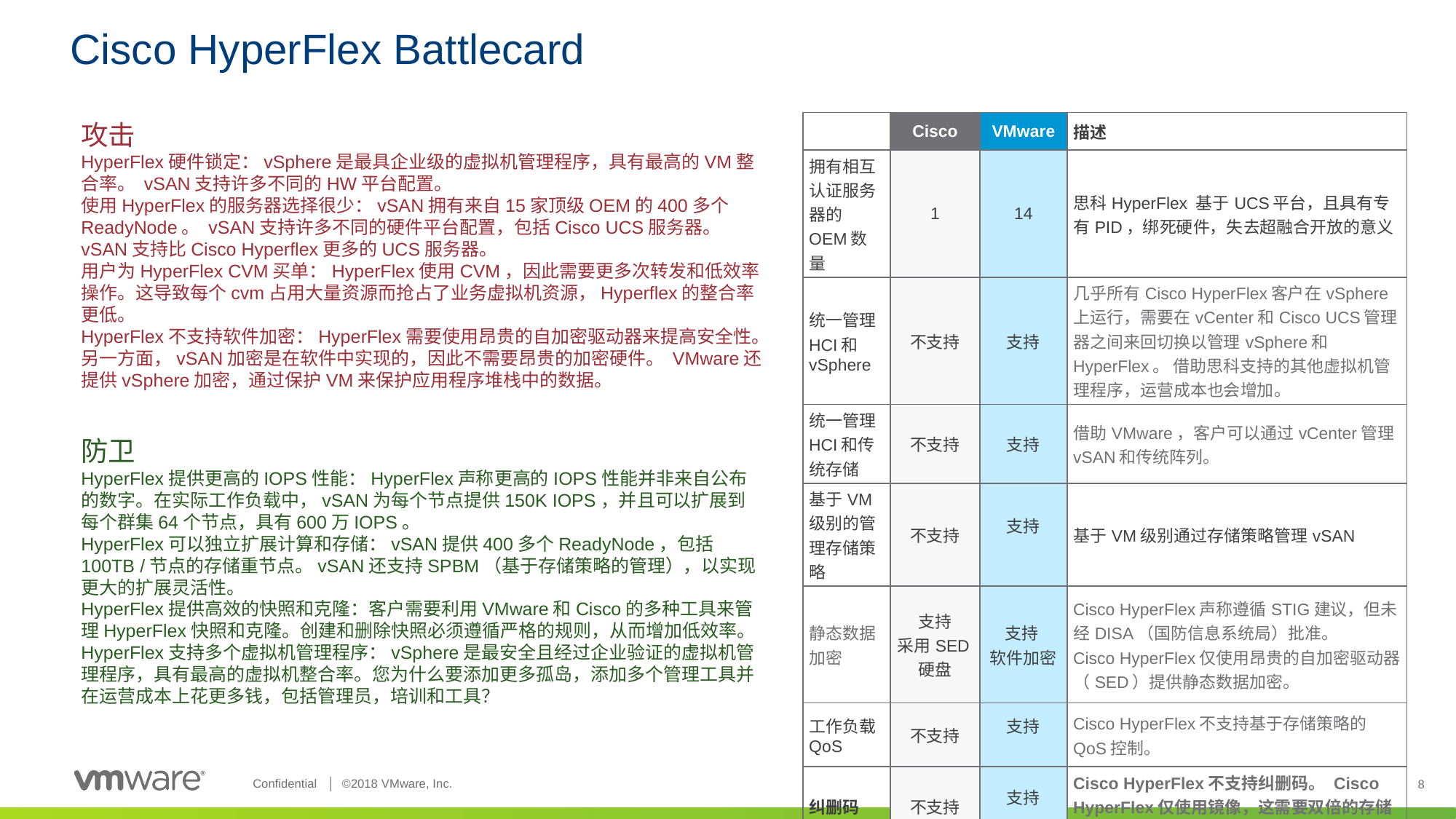

# Cisco HyperFlex Battlecard
攻击
HyperFlex硬件锁定：vSphere是最具企业级的虚拟机管理程序，具有最高的VM整合率。 vSAN支持许多不同的HW平台配置。
使用HyperFlex的服务器选择很少：vSAN拥有来自15家顶级OEM的400多个ReadyNode。 vSAN支持许多不同的硬件平台配置，包括Cisco UCS服务器。 vSAN支持比Cisco Hyperflex更多的UCS服务器。
用户为HyperFlex CVM买单：HyperFlex使用CVM，因此需要更多次转发和低效率操作。这导致每个cvm占用大量资源而抢占了业务虚拟机资源，Hyperflex的整合率更低。
HyperFlex不支持软件加密：HyperFlex需要使用昂贵的自加密驱动器来提高安全性。另一方面，vSAN加密是在软件中实现的，因此不需要昂贵的加密硬件。 VMware还提供vSphere加密，通过保护VM来保护应用程序堆栈中的数据。

防卫
HyperFlex提供更高的IOPS性能：HyperFlex声称更高的IOPS性能并非来自公布的数字。在实际工作负载中，vSAN为每个节点提供150K IOPS，并且可以扩展到每个群集64个节点，具有600万IOPS。
HyperFlex可以独立扩展计算和存储：vSAN提供400多个ReadyNode，包括100TB /节点的存储重节点。vSAN还支持SPBM（基于存储策略的管理），以实现更大的扩展灵活性。
HyperFlex提供高效的快照和克隆：客户需要利用VMware和Cisco的多种工具来管理HyperFlex快照和克隆。创建和删除快照必须遵循严格的规则，从而增加低效率。
HyperFlex支持多个虚拟机管理程序：vSphere是最安全且经过企业验证的虚拟机管理程序，具有最高的虚拟机整合率。您为什么要添加更多孤岛，添加多个管理工具并在运营成本上花更多钱，包括管理员，培训和工具？
|  | Cisco | VMware | 描述 |
| --- | --- | --- | --- |
| 拥有相互认证服务器的OEM数量 | 1 | 14 | 思科HyperFlex 基于UCS平台，且具有专有PID，绑死硬件，失去超融合开放的意义 |
| 统一管理HCI和vSphere | 不支持 | 支持 | 几乎所有Cisco HyperFlex客户在vSphere上运行，需要在vCenter和Cisco UCS管理器之间来回切换以管理vSphere和HyperFlex。 借助思科支持的其他虚拟机管理程序，运营成本也会增加。 |
| 统一管理HCI和传统存储 | 不支持 | 支持 | 借助VMware，客户可以通过vCenter管理vSAN和传统阵列。 |
| 基于VM级别的管理存储策略 | 不支持 | 支持 | 基于VM级别通过存储策略管理vSAN |
| 静态数据加密 | 支持 采用SED硬盘 | 支持 软件加密 | Cisco HyperFlex声称遵循STIG建议，但未经DISA（国防信息系统局）批准。 Cisco HyperFlex仅使用昂贵的自加密驱动器（SED）提供静态数据加密。 |
| 工作负载 QoS | 不支持 | 支持 | Cisco HyperFlex不支持基于存储策略的QoS控制。 |
| 纠删码 | 不支持 | 支持 | Cisco HyperFlex不支持纠删码。 Cisco HyperFlex仅使用镜像，这需要双倍的存储容量 |